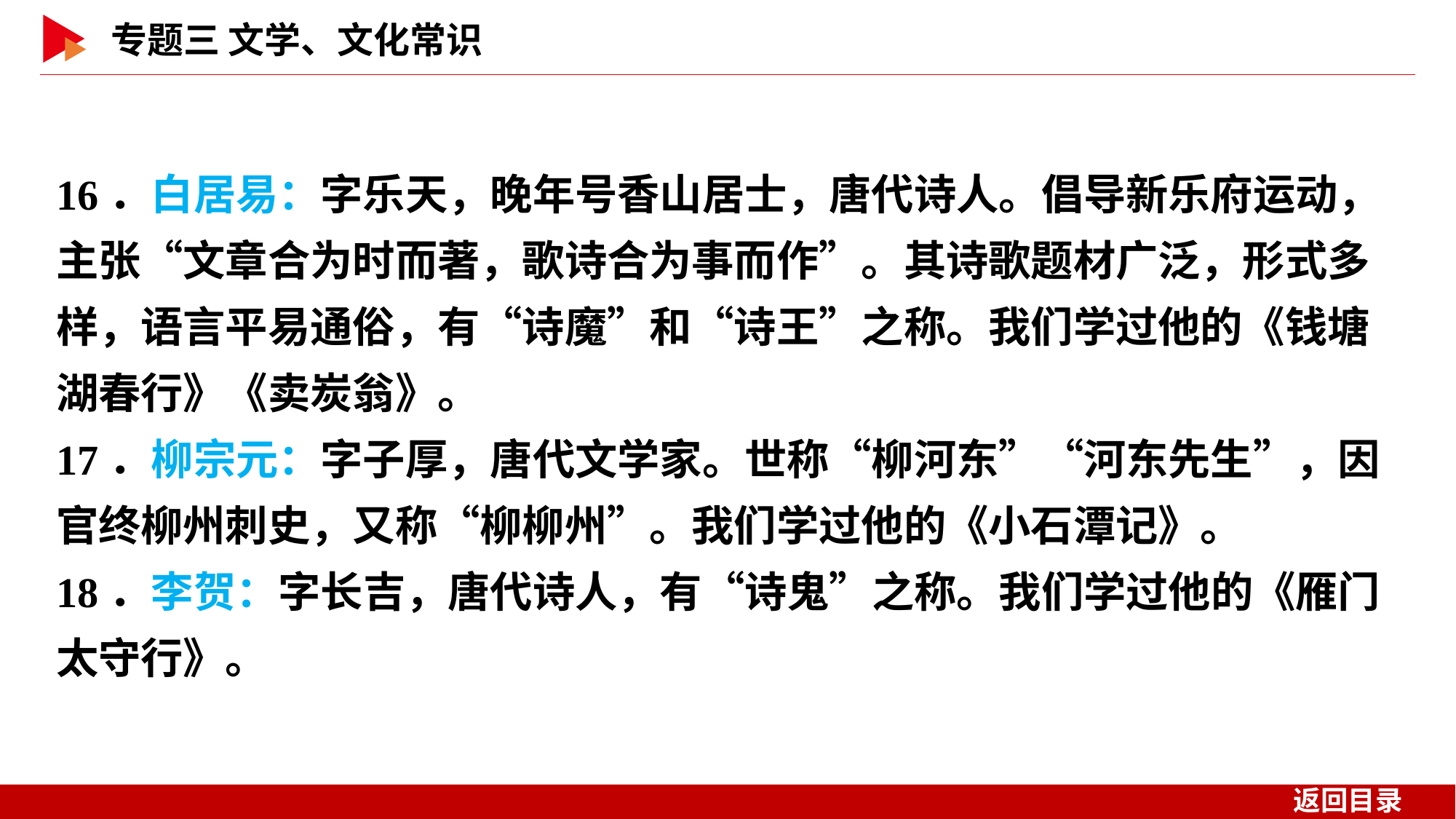

16．白居易：字乐天，晚年号香山居士，唐代诗人。倡导新乐府运动，主张“文章合为时而著，歌诗合为事而作”。其诗歌题材广泛，形式多样，语言平易通俗，有“诗魔”和“诗王”之称。我们学过他的《钱塘湖春行》《卖炭翁》。
17．柳宗元：字子厚，唐代文学家。世称“柳河东”“河东先生”，因官终柳州刺史，又称“柳柳州”。我们学过他的《小石潭记》。
18．李贺：字长吉，唐代诗人，有“诗鬼”之称。我们学过他的《雁门太守行》。